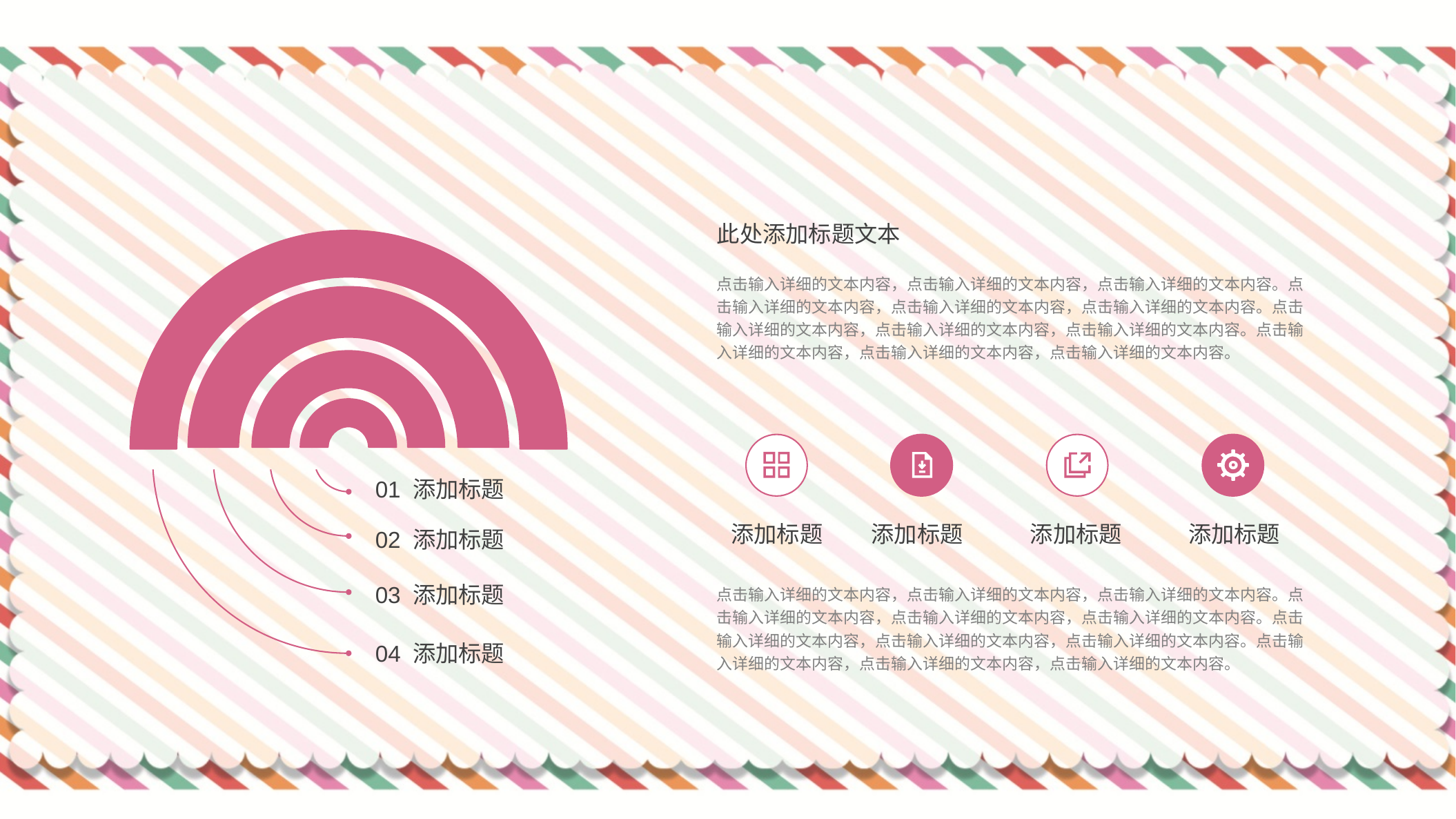

#
此处添加标题文本

点击输入详细的文本内容，点击输入详细的文本内容，点击输入详细的文本内容。点击输入详细的文本内容，点击输入详细的文本内容，点击输入详细的文本内容。点击输入详细的文本内容，点击输入详细的文本内容，点击输入详细的文本内容。点击输入详细的文本内容，点击输入详细的文本内容，点击输入详细的文本内容。

01 添加标题

添加标题
添加标题
添加标题
添加标题
02 添加标题
03 添加标题
点击输入详细的文本内容，点击输入详细的文本内容，点击输入详细的文本内容。点击输入详细的文本内容，点击输入详细的文本内容，点击输入详细的文本内容。点击输入详细的文本内容，点击输入详细的文本内容，点击输入详细的文本内容。点击输入详细的文本内容，点击输入详细的文本内容，点击输入详细的文本内容。

04 添加标题